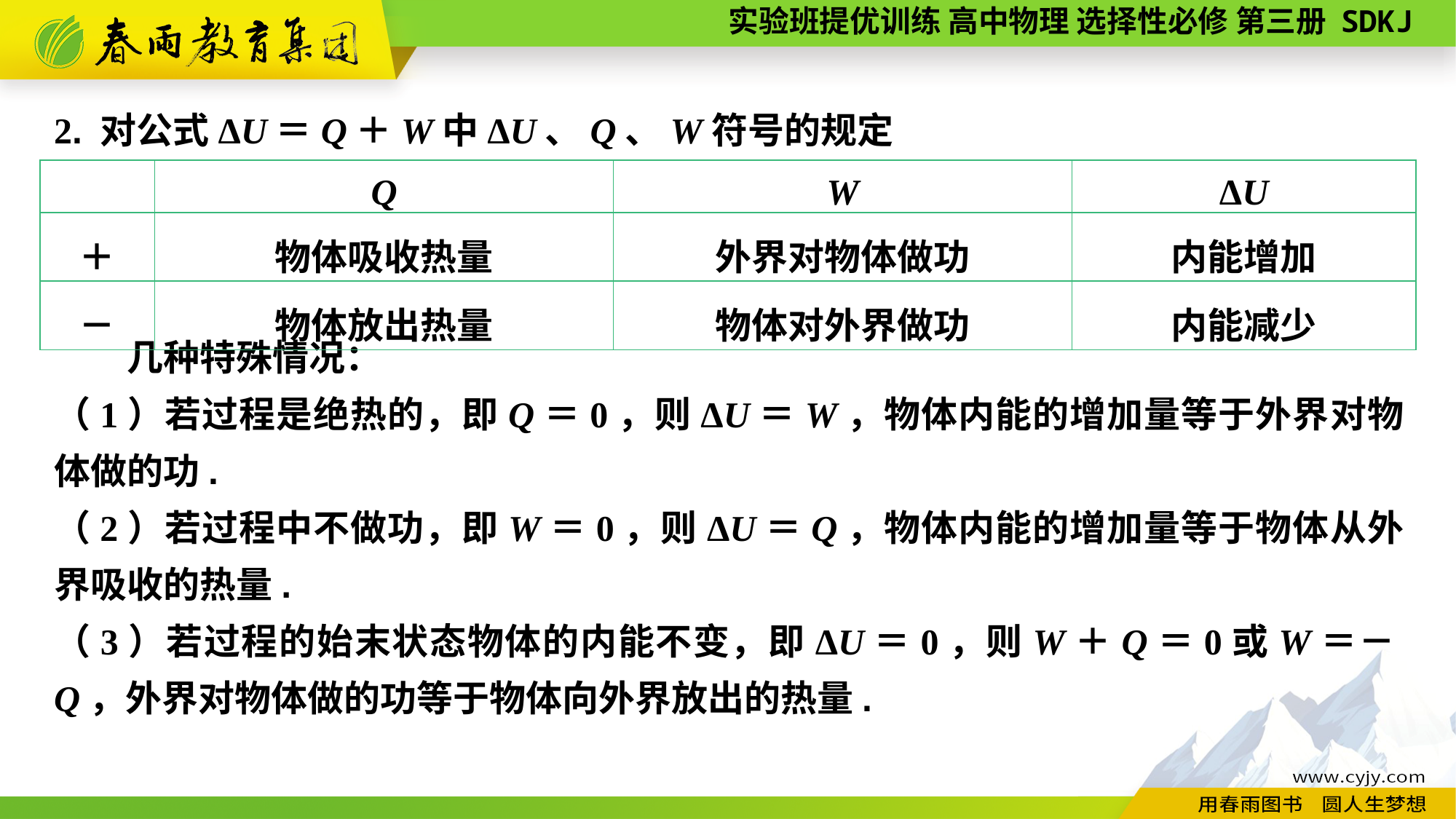

2. 对公式ΔU＝Q＋W中ΔU、Q、W符号的规定

　　几种特殊情况：
（1）若过程是绝热的，即Q＝0，则ΔU＝W，物体内能的增加量等于外界对物体做的功.
（2）若过程中不做功，即W＝0，则ΔU＝Q，物体内能的增加量等于物体从外界吸收的热量.
（3）若过程的始末状态物体的内能不变，即ΔU＝0，则W＋Q＝0或W＝－Q，外界对物体做的功等于物体向外界放出的热量.
|  | Q | W | ΔU |
| --- | --- | --- | --- |
| ＋ | 物体吸收热量 | 外界对物体做功 | 内能增加 |
| － | 物体放出热量 | 物体对外界做功 | 内能减少 |